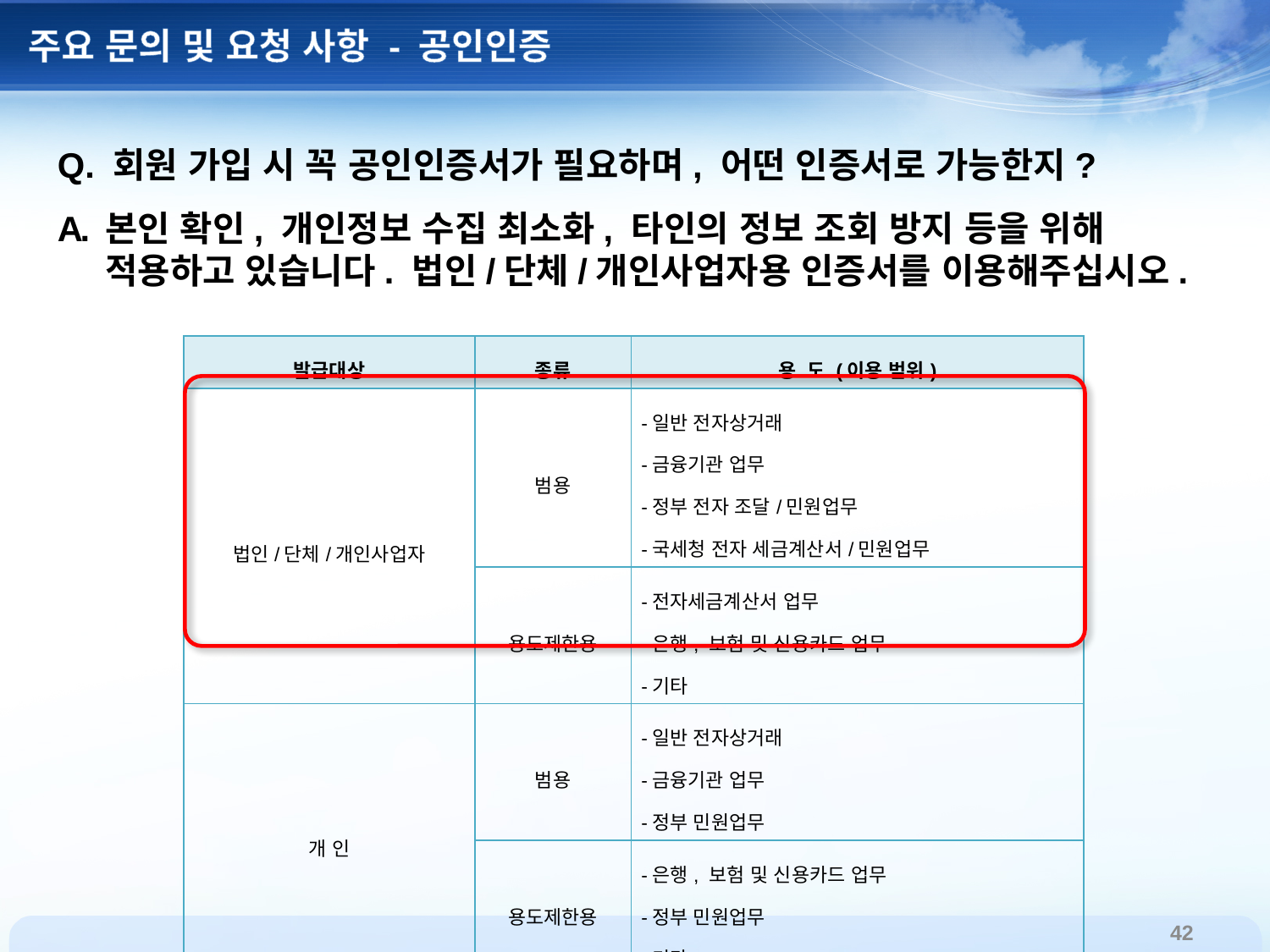

주요 문의 및 요청 사항 - 공인인증
Q. 회원 가입 시 꼭 공인인증서가 필요하며, 어떤 인증서로 가능한지?
본인 확인, 개인정보 수집 최소화, 타인의 정보 조회 방지 등을 위해 적용하고 있습니다. 법인/단체/개인사업자용 인증서를 이용해주십시오.
| 발급대상 | 종류 | 용  도 (이용 범위) |
| --- | --- | --- |
| 법인/단체/개인사업자 | 범용 | -일반 전자상거래 -금융기관 업무 -정부 전자 조달/민원업무 -국세청 전자 세금계산서/민원업무 |
|  | 용도제한용 | -전자세금계산서 업무 -은행, 보험 및 신용카드 업무 -기타 |
| 개 인 | 범용 | -일반 전자상거래 -금융기관 업무 -정부 민원업무 |
|  | 용도제한용 | -은행, 보험 및 신용카드 업무 -정부 민원업무 -기타 |

42